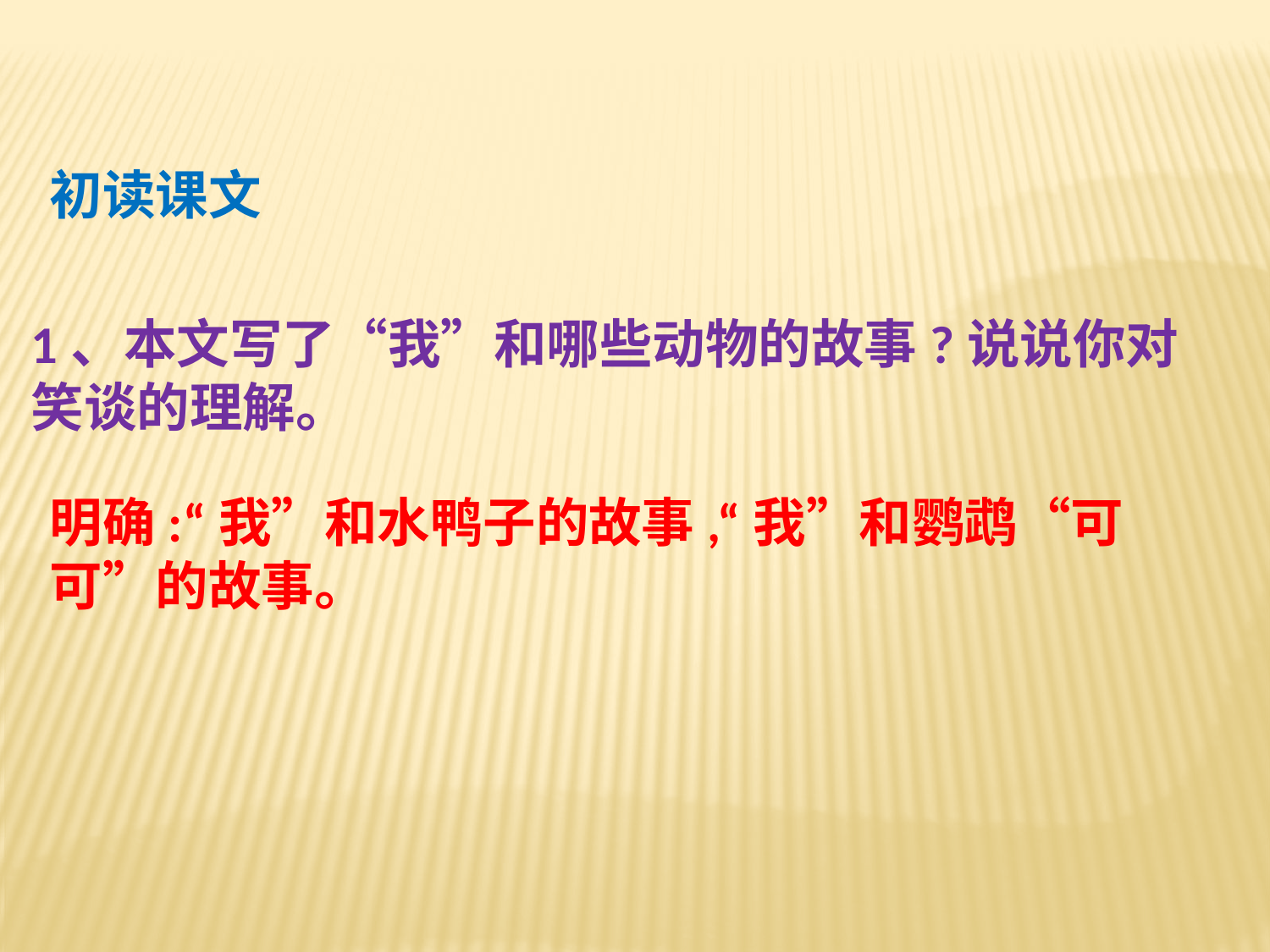

初读课文
1、本文写了“我”和哪些动物的故事?说说你对笑谈的理解。

明确:“我”和水鸭子的故事,“我”和鹦鹉“可可”的故事。